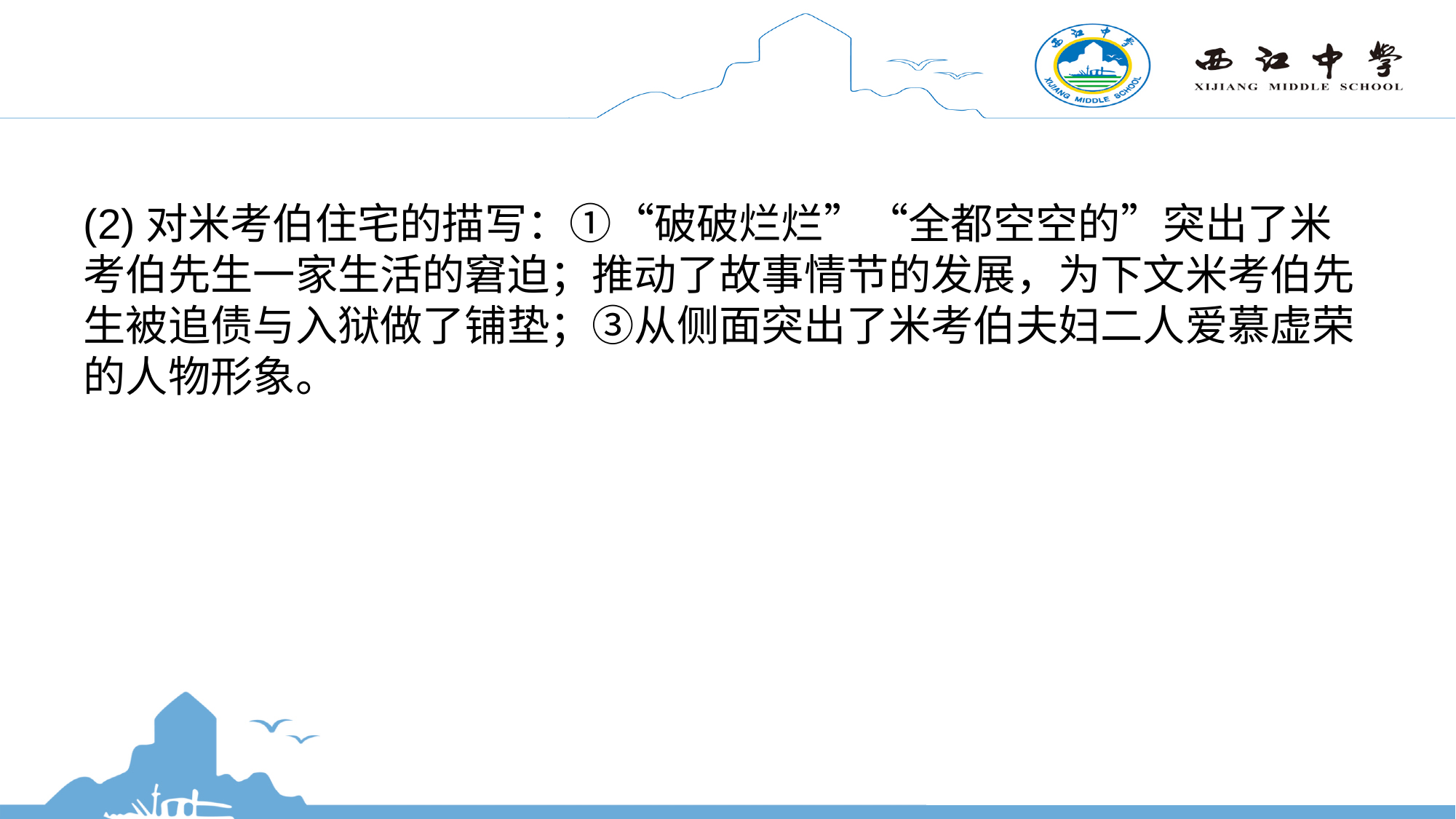

#
(2)对米考伯住宅的描写：①“破破烂烂”“全都空空的”突出了米考伯先生一家生活的窘迫；推动了故事情节的发展，为下文米考伯先生被追债与入狱做了铺垫；③从侧面突出了米考伯夫妇二人爱慕虚荣的人物形象。